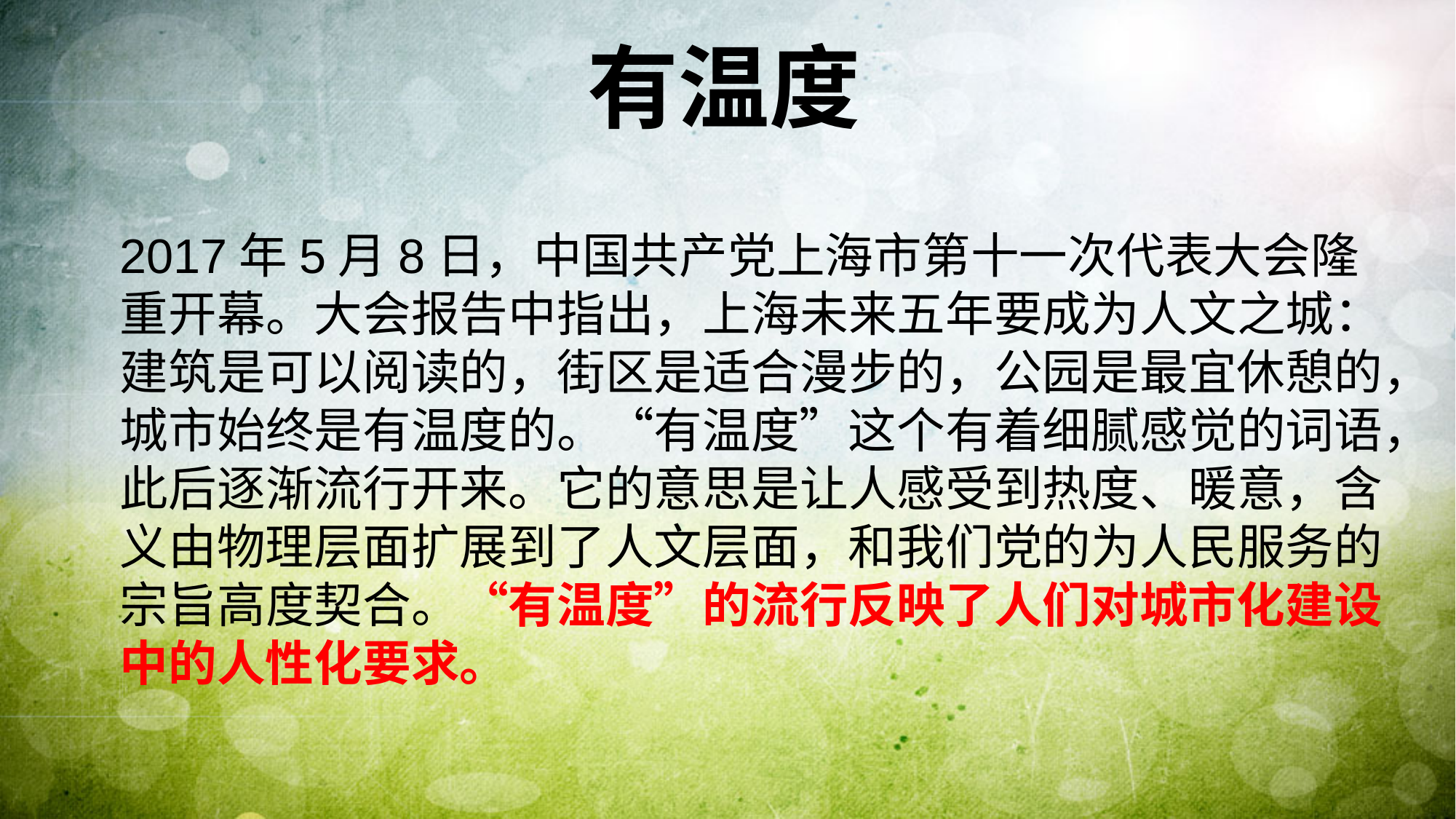

有温度
2017年5月8日，中国共产党上海市第十一次代表大会隆重开幕。大会报告中指出，上海未来五年要成为人文之城：建筑是可以阅读的，街区是适合漫步的，公园是最宜休憩的，城市始终是有温度的。“有温度”这个有着细腻感觉的词语，此后逐渐流行开来。它的意思是让人感受到热度、暖意，含义由物理层面扩展到了人文层面，和我们党的为人民服务的宗旨高度契合。“有温度”的流行反映了人们对城市化建设中的人性化要求。